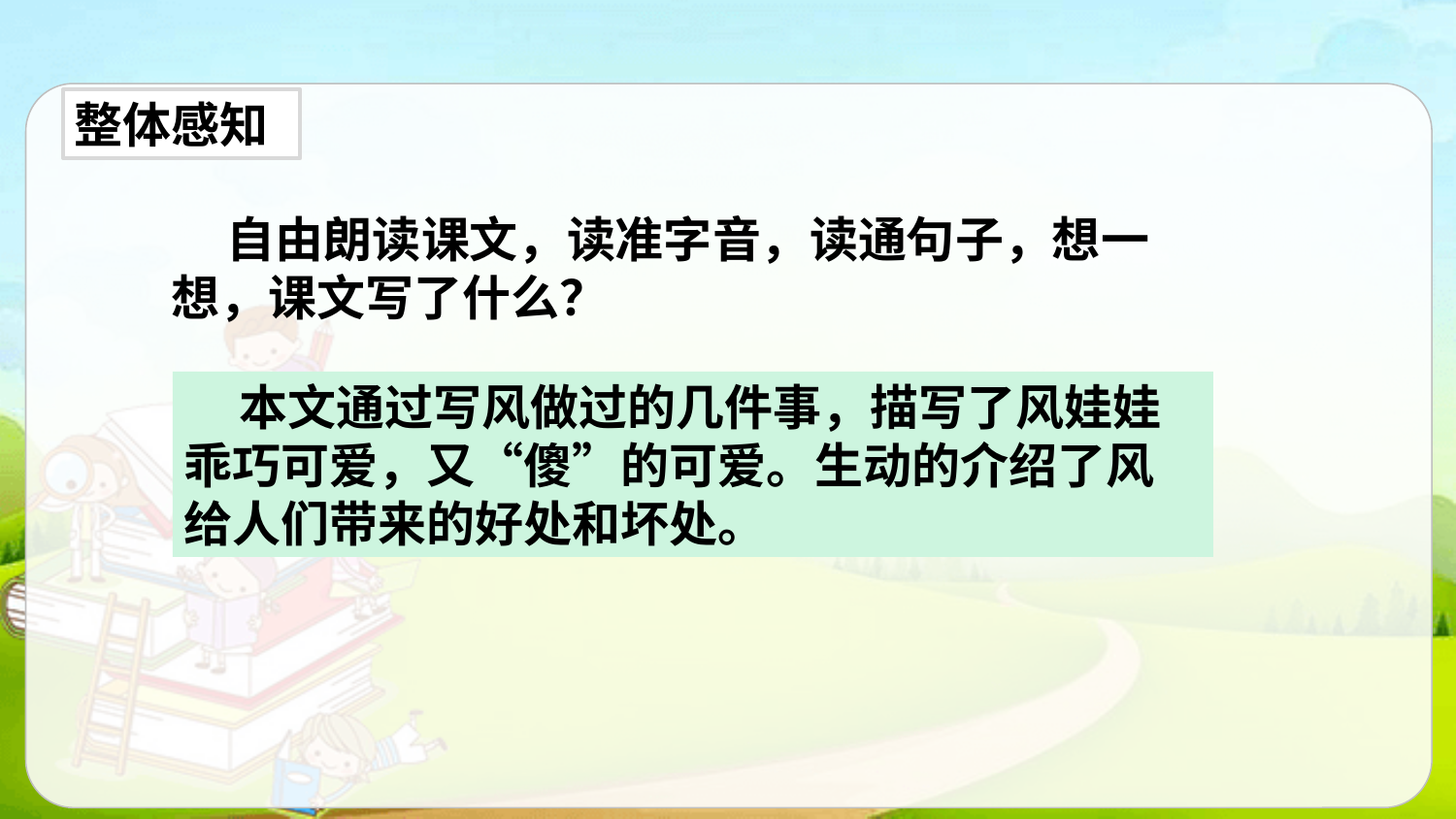

整体感知
    自由朗读课文，读准字音，读通句子，想一想，课文写了什么？
    本文通过写风做过的几件事，描写了风娃娃乖巧可爱，又“傻”的可爱。生动的介绍了风给人们带来的好处和坏处。